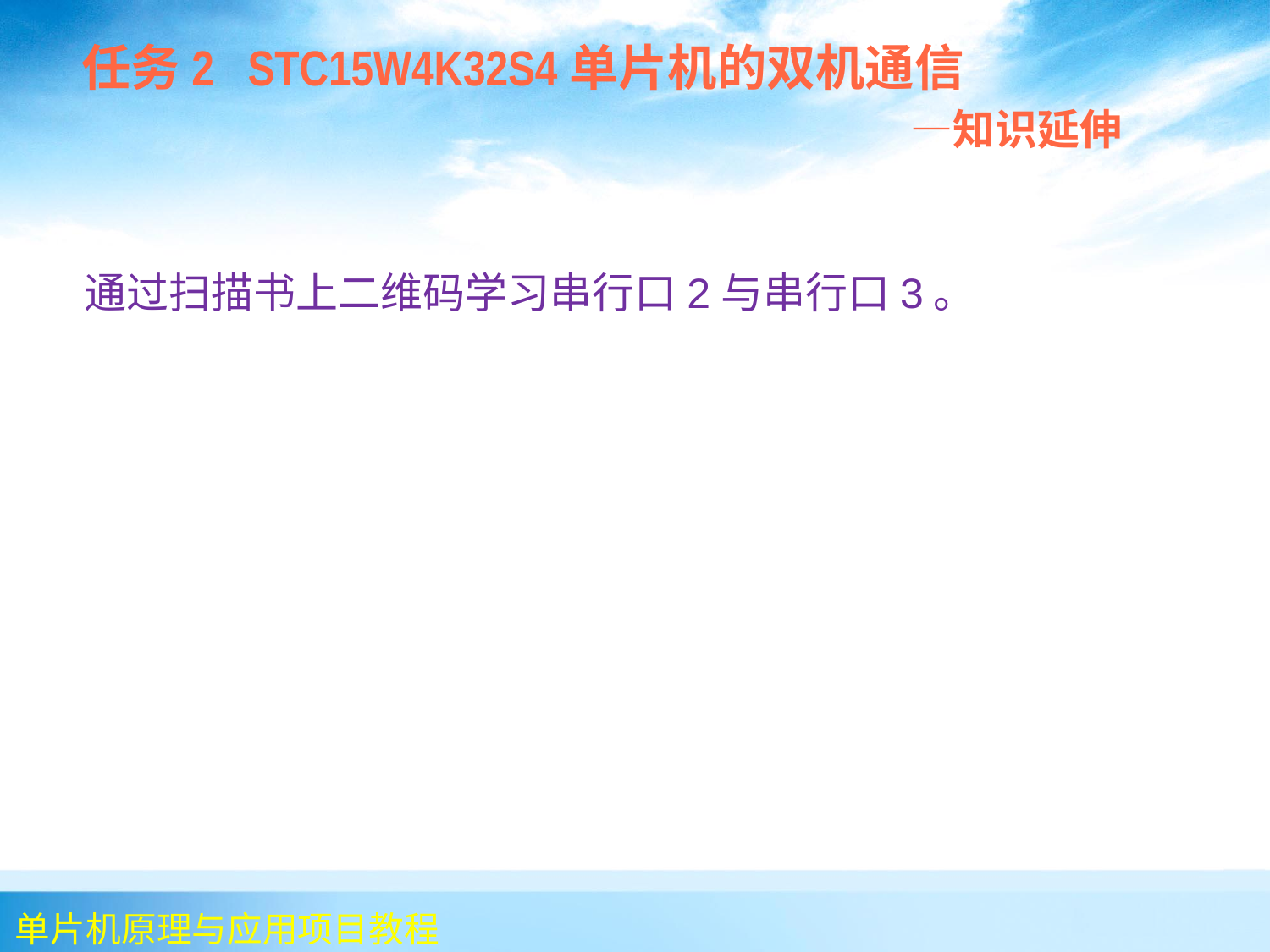

任务2   STC15W4K32S4单片机的双机通信
                                                                              —知识延伸

    通过扫描书上二维码学习串行口2与串行口3。